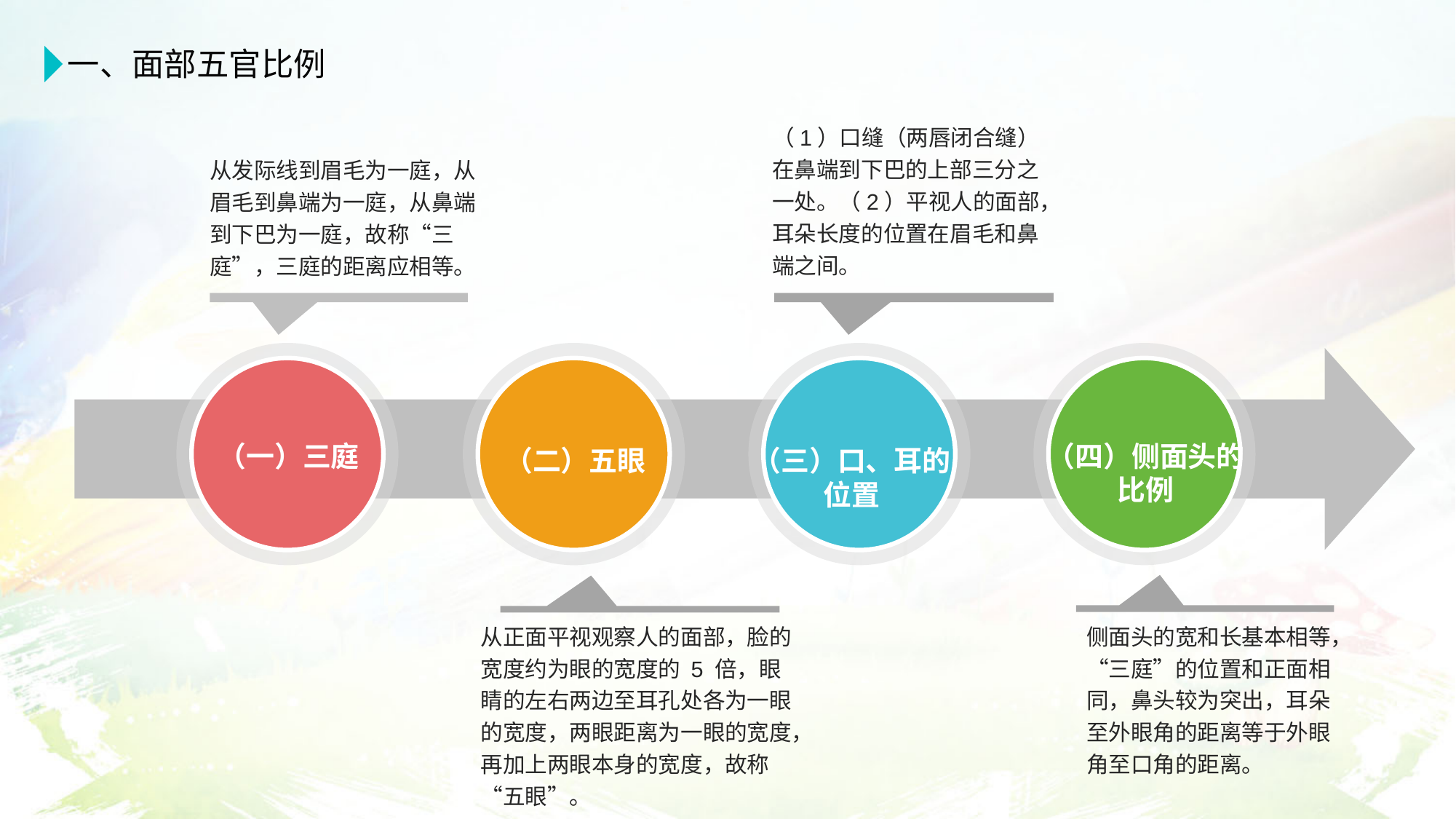

一、面部五官比例

（1）口缝（两唇闭合缝）在鼻端到下巴的上部三分之一处。（2）平视人的面部，耳朵长度的位置在眉毛和鼻端之间。
从发际线到眉毛为一庭，从眉毛到鼻端为一庭，从鼻端到下巴为一庭，故称“三庭”，三庭的距离应相等。

（一）三庭

（二）五眼

（三）口、耳的位置

（四）侧面头的比例

从正面平视观察人的面部，脸的宽度约为眼的宽度的 5 倍，眼睛的左右两边至耳孔处各为一眼的宽度，两眼距离为一眼的宽度，再加上两眼本身的宽度，故称“五眼”。
侧面头的宽和长基本相等，“三庭”的位置和正面相同，鼻头较为突出，耳朵至外眼角的距离等于外眼角至口角的距离。